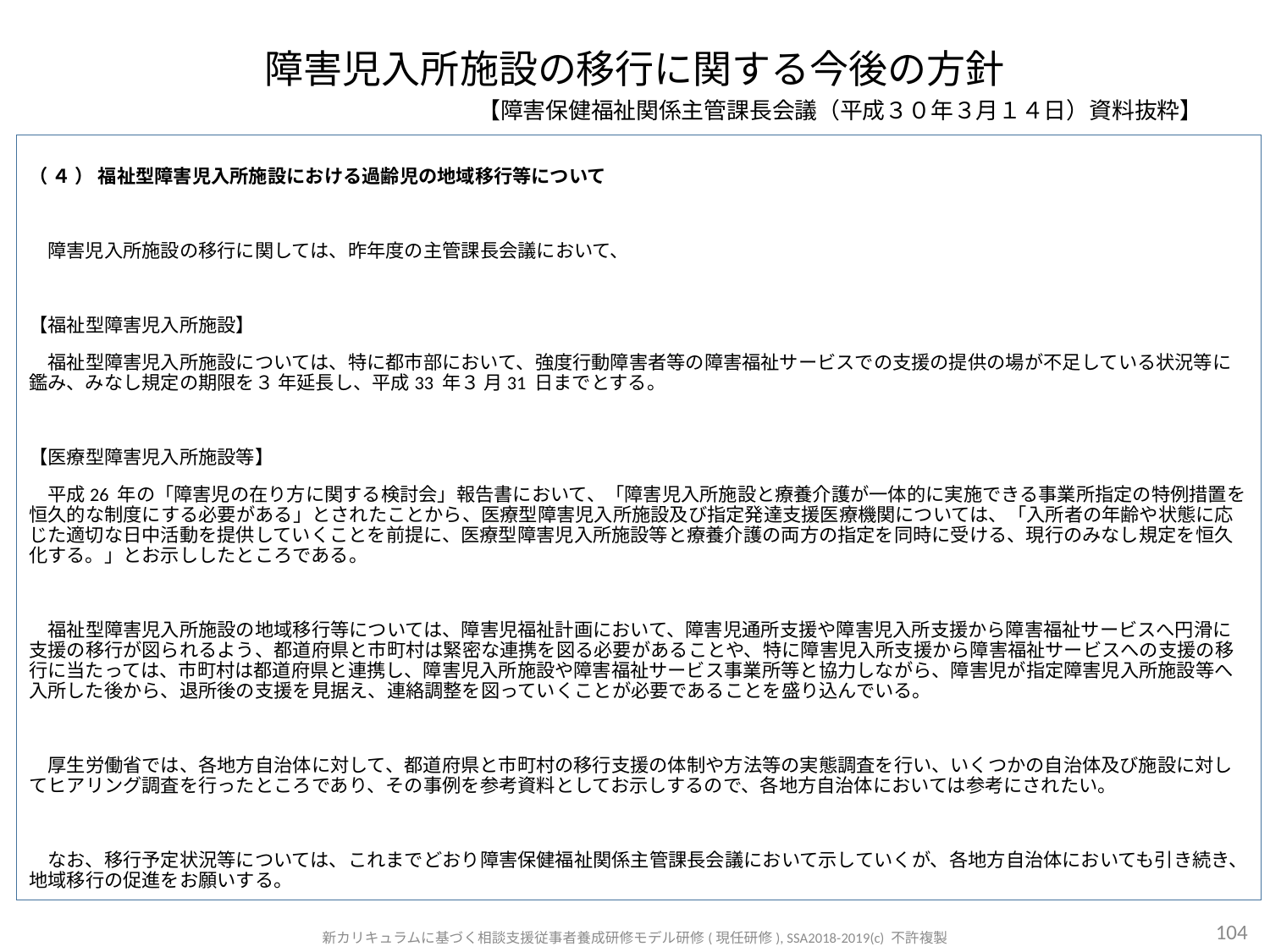

障害児入所施設の移行に関する今後の方針
# 【障害保健福祉関係主管課長会議（平成３０年３月１４日）資料抜粋】

（ ４ ） 福祉型障害児入所施設における過齢児の地域移行等について

　障害児入所施設の移行に関しては、昨年度の主管課長会議において、

【福祉型障害児入所施設】
　福祉型障害児入所施設については、特に都市部において、強度行動障害者等の障害福祉サービスでの支援の提供の場が不足している状況等に鑑み、みなし規定の期限を３ 年延長し、平成33 年３ 月31 日までとする。

【医療型障害児入所施設等】
　平成26 年の「障害児の在り方に関する検討会」報告書において、「障害児入所施設と療養介護が一体的に実施できる事業所指定の特例措置を恒久的な制度にする必要がある」とされたことから、医療型障害児入所施設及び指定発達支援医療機関については、「入所者の年齢や状態に応じた適切な日中活動を提供していくことを前提に、医療型障害児入所施設等と療養介護の両方の指定を同時に受ける、現行のみなし規定を恒久化する。」とお示ししたところである。

　福祉型障害児入所施設の地域移行等については、障害児福祉計画において、障害児通所支援や障害児入所支援から障害福祉サービスへ円滑に支援の移行が図られるよう、都道府県と市町村は緊密な連携を図る必要があることや、特に障害児入所支援から障害福祉サービスへの支援の移行に当たっては、市町村は都道府県と連携し、障害児入所施設や障害福祉サービス事業所等と協力しながら、障害児が指定障害児入所施設等へ入所した後から、退所後の支援を見据え、連絡調整を図っていくことが必要であることを盛り込んでいる。

　厚生労働省では、各地方自治体に対して、都道府県と市町村の移行支援の体制や方法等の実態調査を行い、いくつかの自治体及び施設に対してヒアリング調査を行ったところであり、その事例を参考資料としてお示しするので、各地方自治体においては参考にされたい。

　なお、移行予定状況等については、これまでどおり障害保健福祉関係主管課長会議において示していくが、各地方自治体においても引き続き、地域移行の促進をお願いする。
104
新カリキュラムに基づく相談支援従事者養成研修モデル研修(現任研修), SSA2018-2019(c) 不許複製